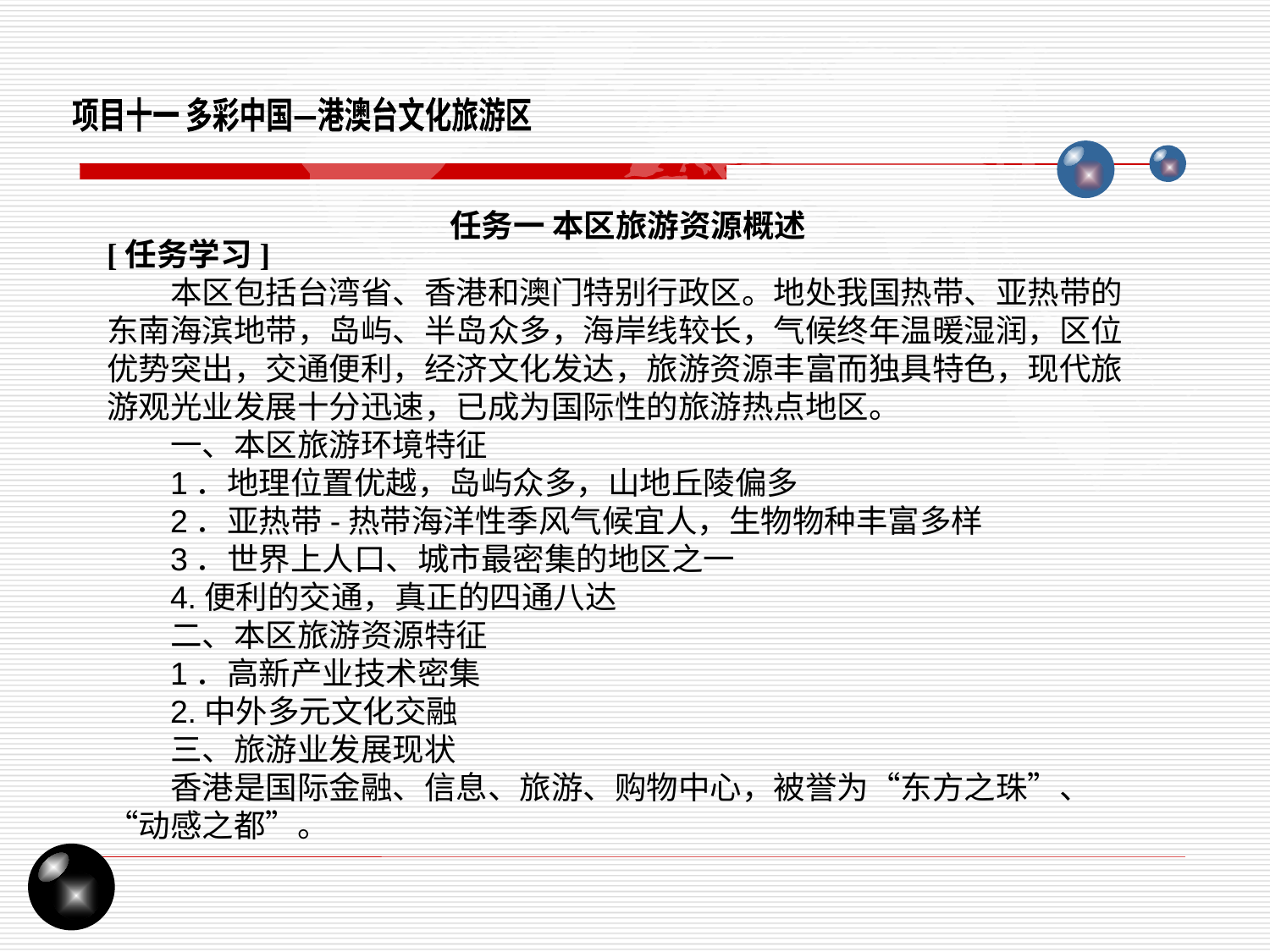

项目十一 多彩中国—港澳台文化旅游区
任务一 本区旅游资源概述

[任务学习]
本区包括台湾省、香港和澳门特别行政区。地处我国热带、亚热带的东南海滨地带，岛屿、半岛众多，海岸线较长，气候终年温暖湿润，区位优势突出，交通便利，经济文化发达，旅游资源丰富而独具特色，现代旅游观光业发展十分迅速，已成为国际性的旅游热点地区。
一、本区旅游环境特征
1．地理位置优越，岛屿众多，山地丘陵偏多
2．亚热带-热带海洋性季风气候宜人，生物物种丰富多样
3．世界上人口、城市最密集的地区之一
4.便利的交通，真正的四通八达
二、本区旅游资源特征
1．高新产业技术密集
2.中外多元文化交融
三、旅游业发展现状
香港是国际金融、信息、旅游、购物中心，被誉为“东方之珠”、“动感之都”。